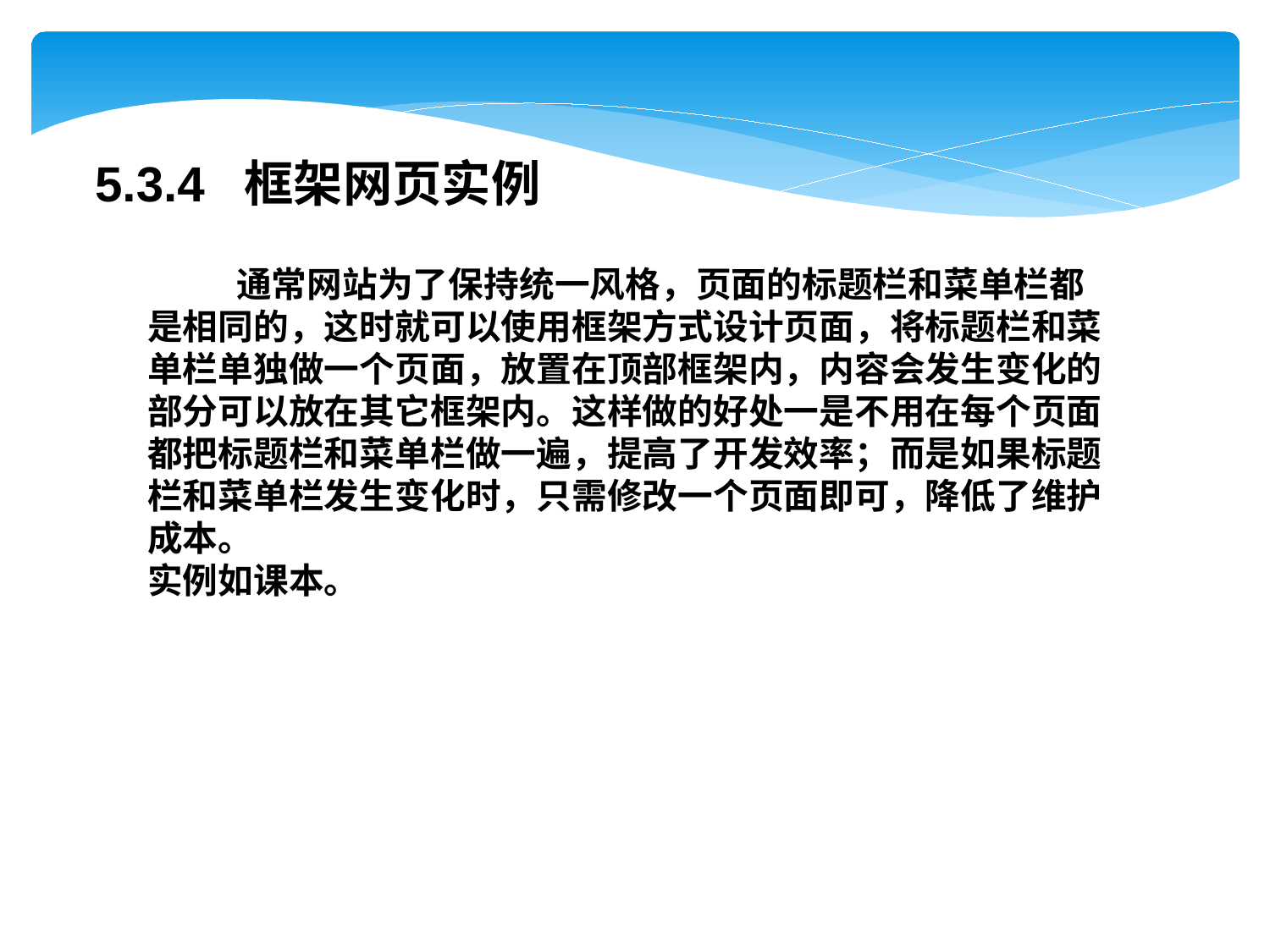

5.3.4  框架网页实例
          通常网站为了保持统一风格，页面的标题栏和菜单栏都是相同的，这时就可以使用框架方式设计页面，将标题栏和菜单栏单独做一个页面，放置在顶部框架内，内容会发生变化的部分可以放在其它框架内。这样做的好处一是不用在每个页面都把标题栏和菜单栏做一遍，提高了开发效率；而是如果标题栏和菜单栏发生变化时，只需修改一个页面即可，降低了维护成本。
实例如课本。